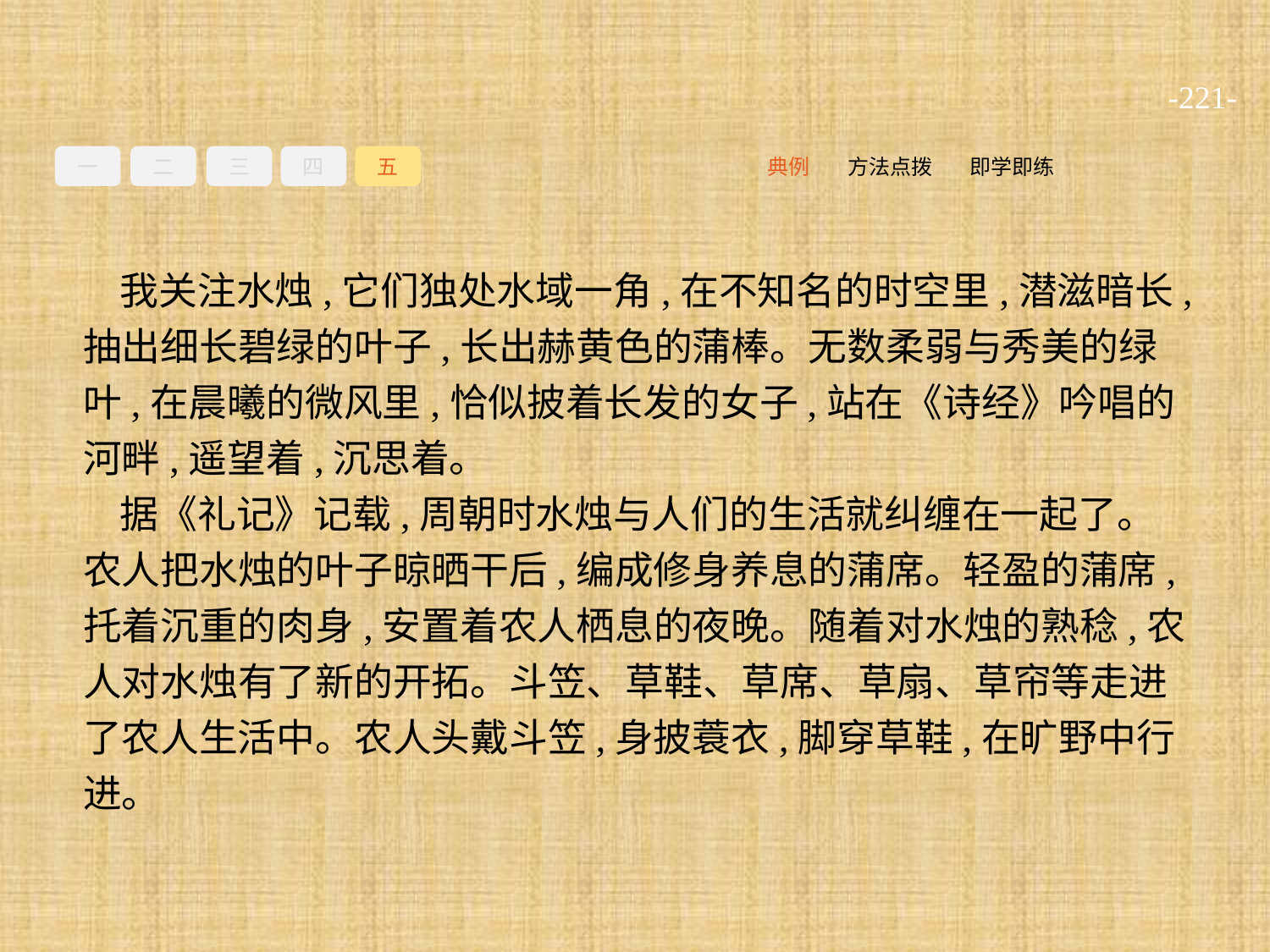

-221-
一
二
三
四
五
即学即练
方法点拨
典例
我关注水烛,它们独处水域一角,在不知名的时空里,潜滋暗长,抽出细长碧绿的叶子,长出赫黄色的蒲棒。无数柔弱与秀美的绿叶,在晨曦的微风里,恰似披着长发的女子,站在《诗经》吟唱的河畔,遥望着,沉思着。
据《礼记》记载,周朝时水烛与人们的生活就纠缠在一起了。农人把水烛的叶子晾晒干后,编成修身养息的蒲席。轻盈的蒲席,托着沉重的肉身,安置着农人栖息的夜晚。随着对水烛的熟稔,农人对水烛有了新的开拓。斗笠、草鞋、草席、草扇、草帘等走进了农人生活中。农人头戴斗笠,身披蓑衣,脚穿草鞋,在旷野中行进。